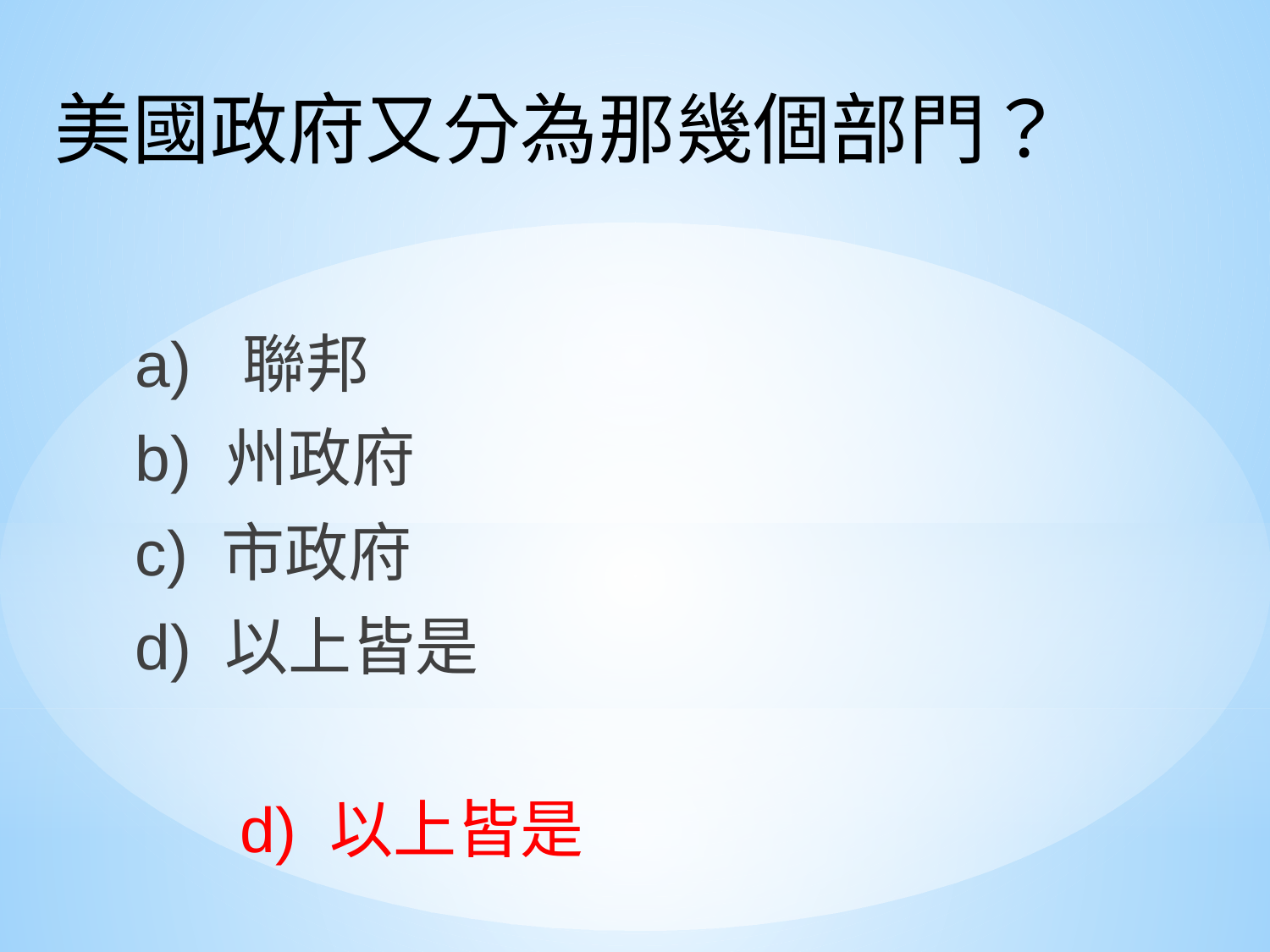

美國政府又分為那幾個部門？
a)  聯邦
b) 州政府
c) 市政府
d) 以上皆是
d) 以上皆是